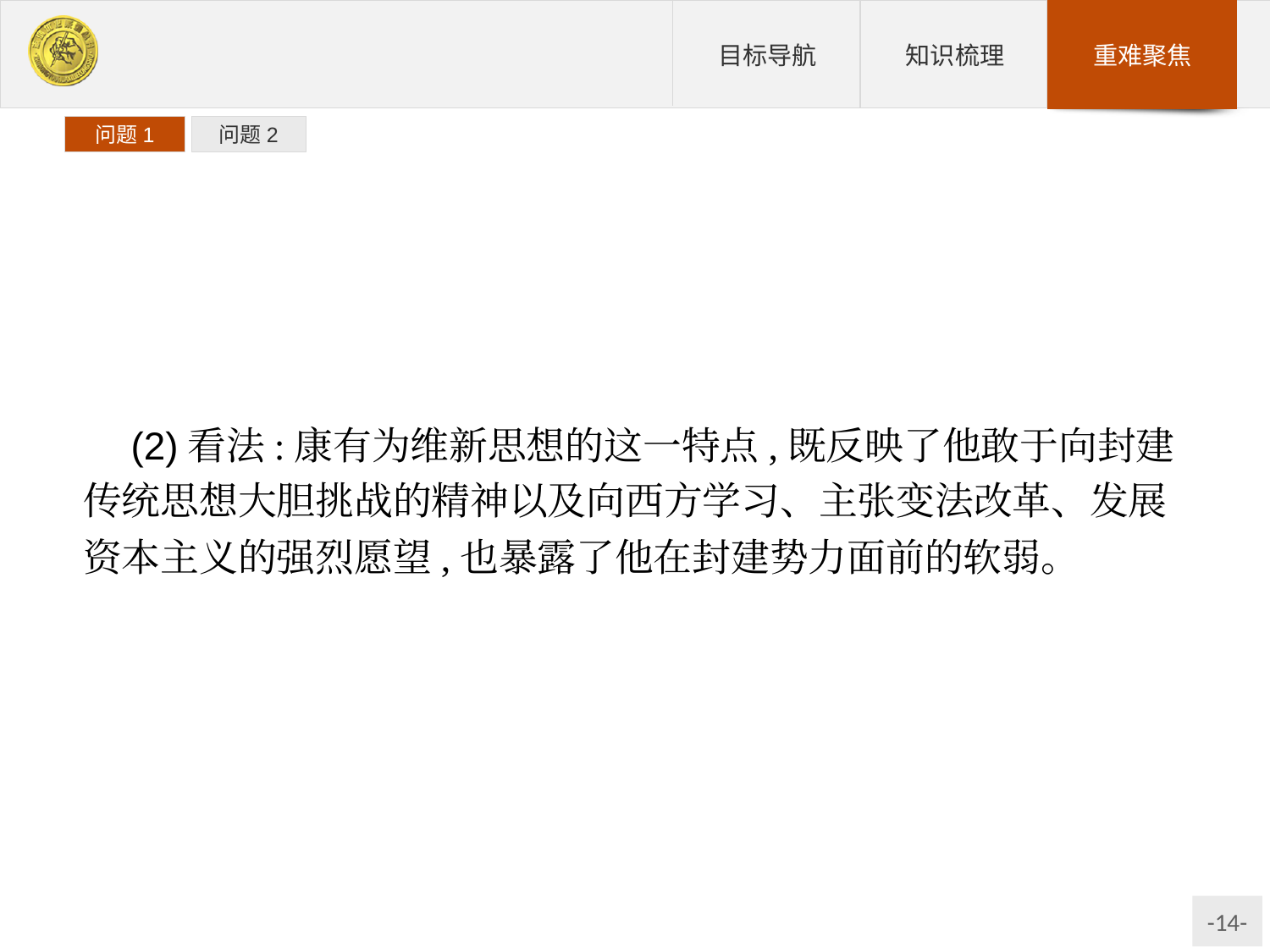

问题1
问题2
 (2)看法:康有为维新思想的这一特点,既反映了他敢于向封建传统思想大胆挑战的精神以及向西方学习、主张变法改革、发展资本主义的强烈愿望,也暴露了他在封建势力面前的软弱。